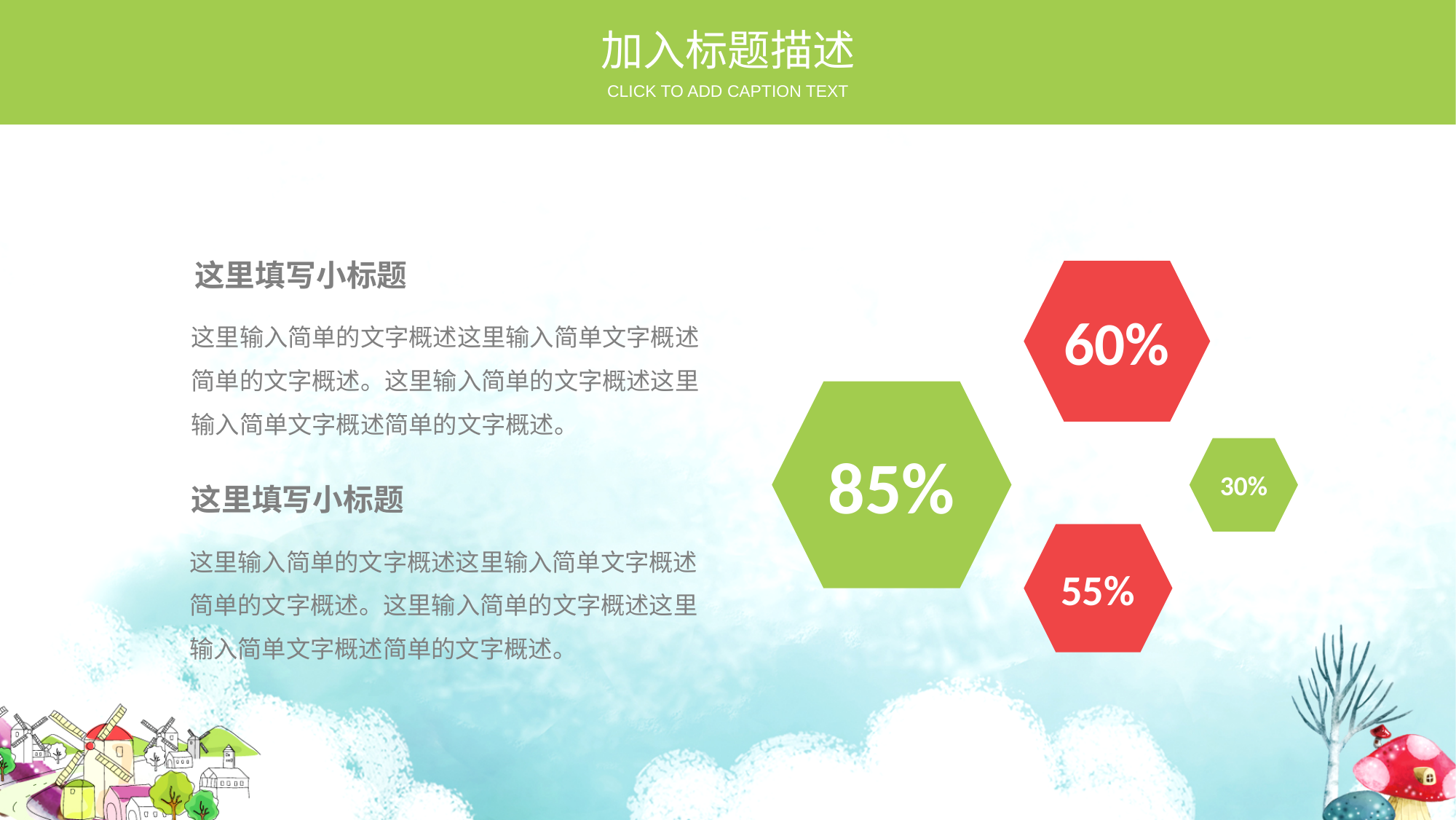

加入标题描述
CLICK TO ADD CAPTION TEXT
这里填写小标题
60%
85%
30%
55%
这里输入简单的文字概述这里输入简单文字概述简单的文字概述。这里输入简单的文字概述这里输入简单文字概述简单的文字概述。
这里填写小标题
这里输入简单的文字概述这里输入简单文字概述简单的文字概述。这里输入简单的文字概述这里输入简单文字概述简单的文字概述。